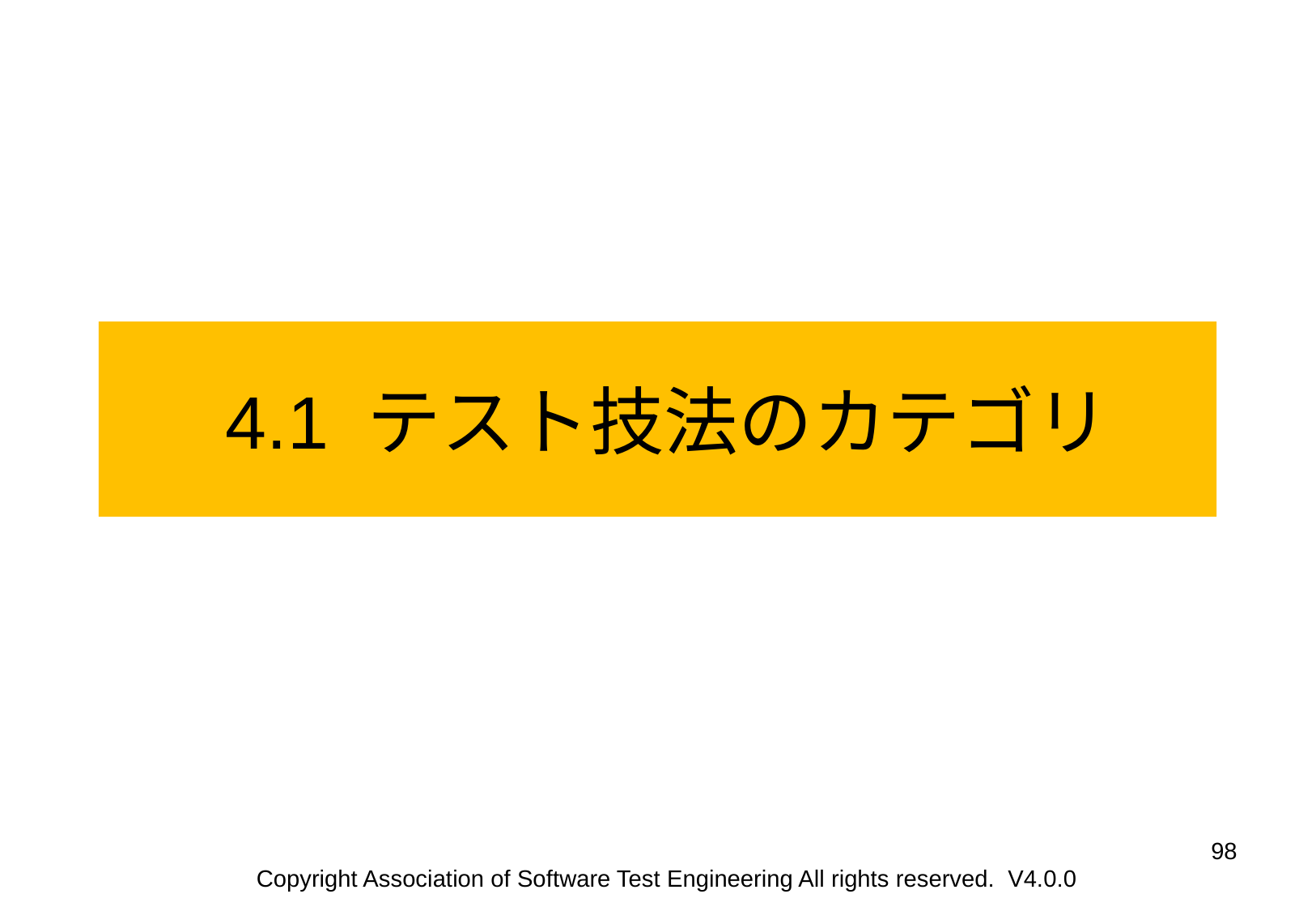

4.1 テスト技法のカテゴリ
98
Copyright Association of Software Test Engineering All rights reserved.  V4.0.0